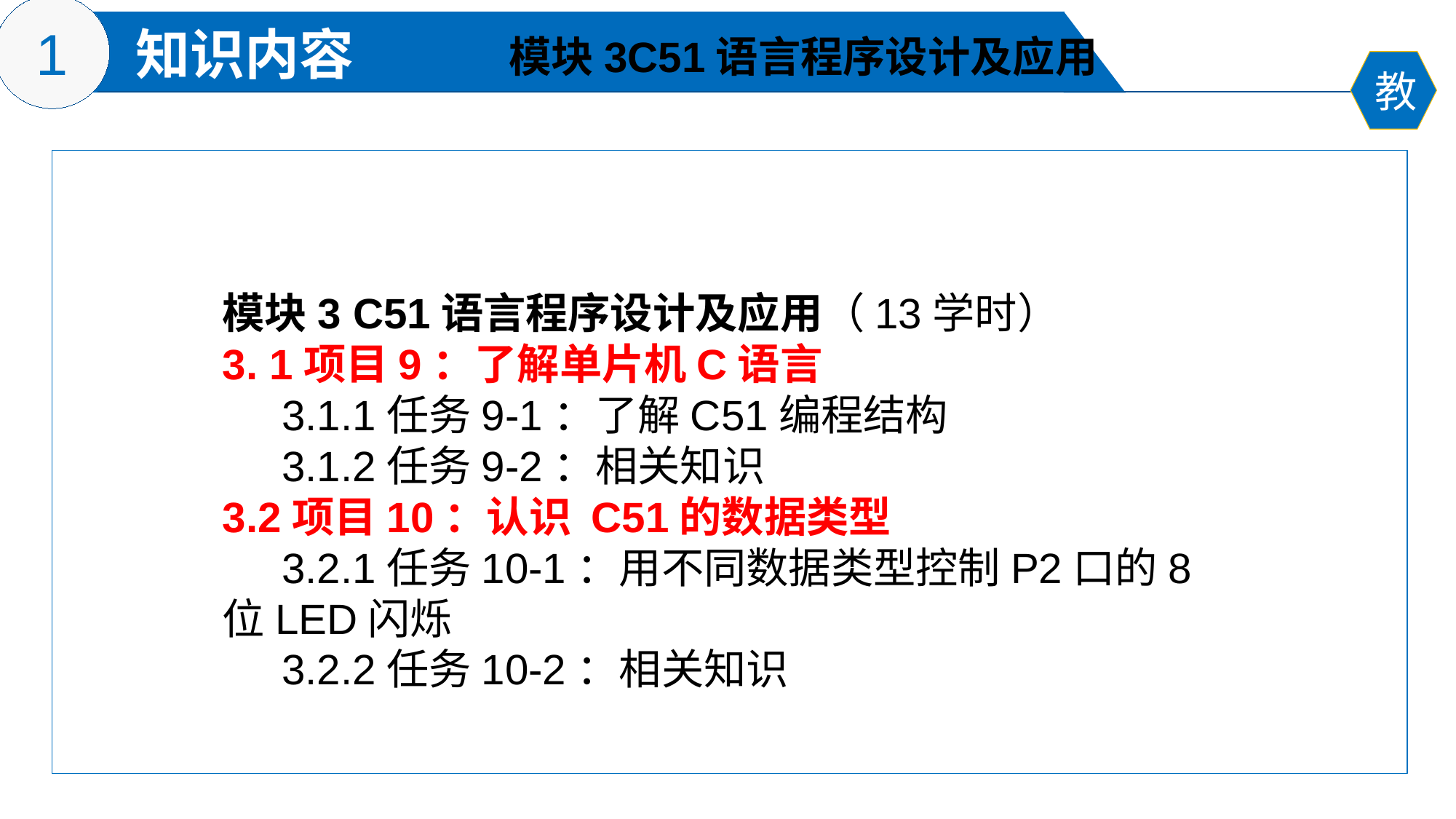

模块3C51语言程序设计及应用
模块3 C51语言程序设计及应用（13学时）
3. 1项目9：了解单片机C语言
     3.1.1任务9-1：了解C51编程结构
     3.1.2任务9-2：相关知识
3.2项目10：认识 C51的数据类型
     3.2.1任务10-1：用不同数据类型控制P2口的8位LED闪烁
     3.2.2任务10-2：相关知识